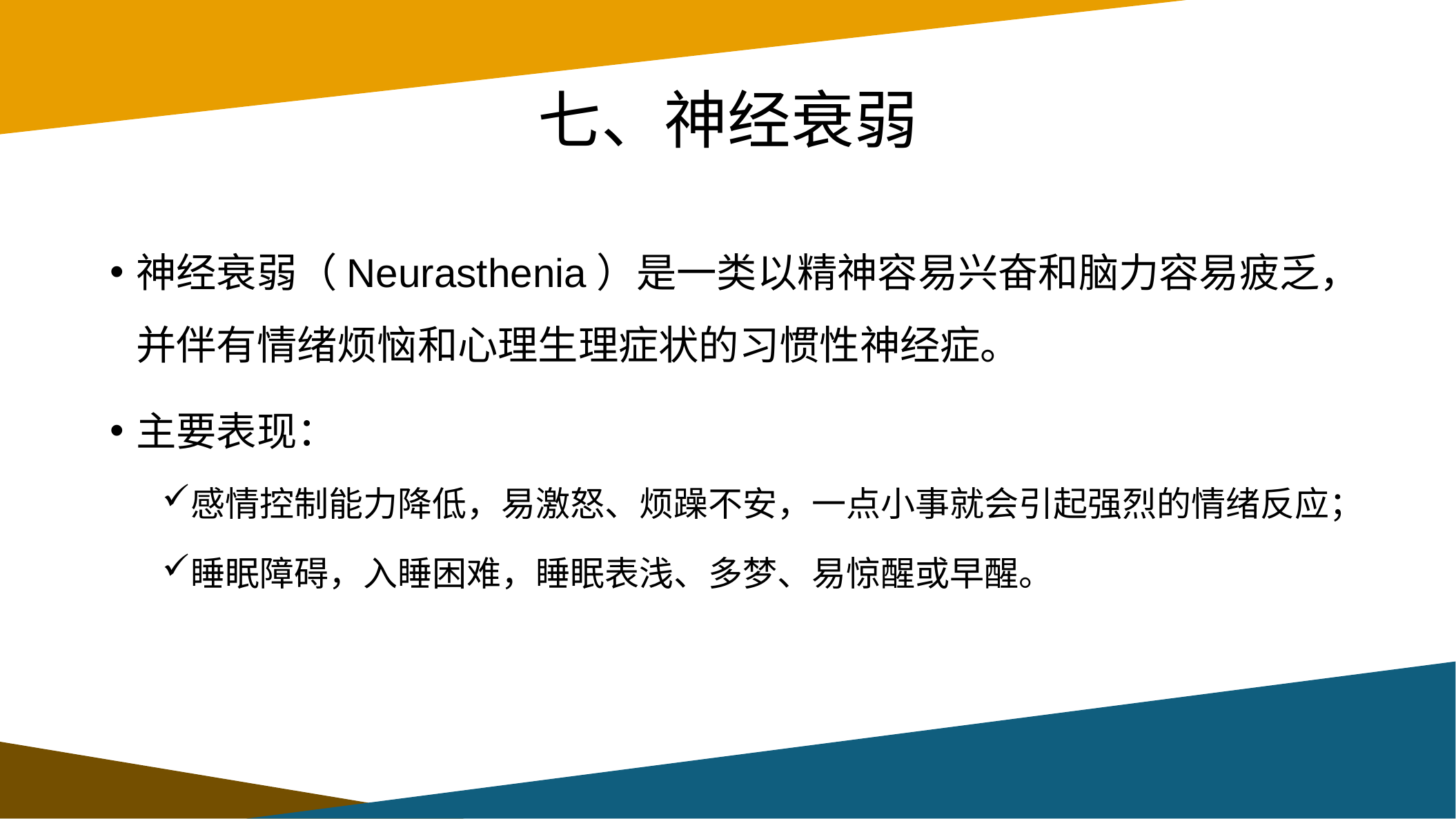

# 七、神经衰弱
神经衰弱（Neurasthenia）是一类以精神容易兴奋和脑力容易疲乏，并伴有情绪烦恼和心理生理症状的习惯性神经症。
主要表现：
感情控制能力降低，易激怒、烦躁不安，一点小事就会引起强烈的情绪反应；
睡眠障碍，入睡困难，睡眠表浅、多梦、易惊醒或早醒。